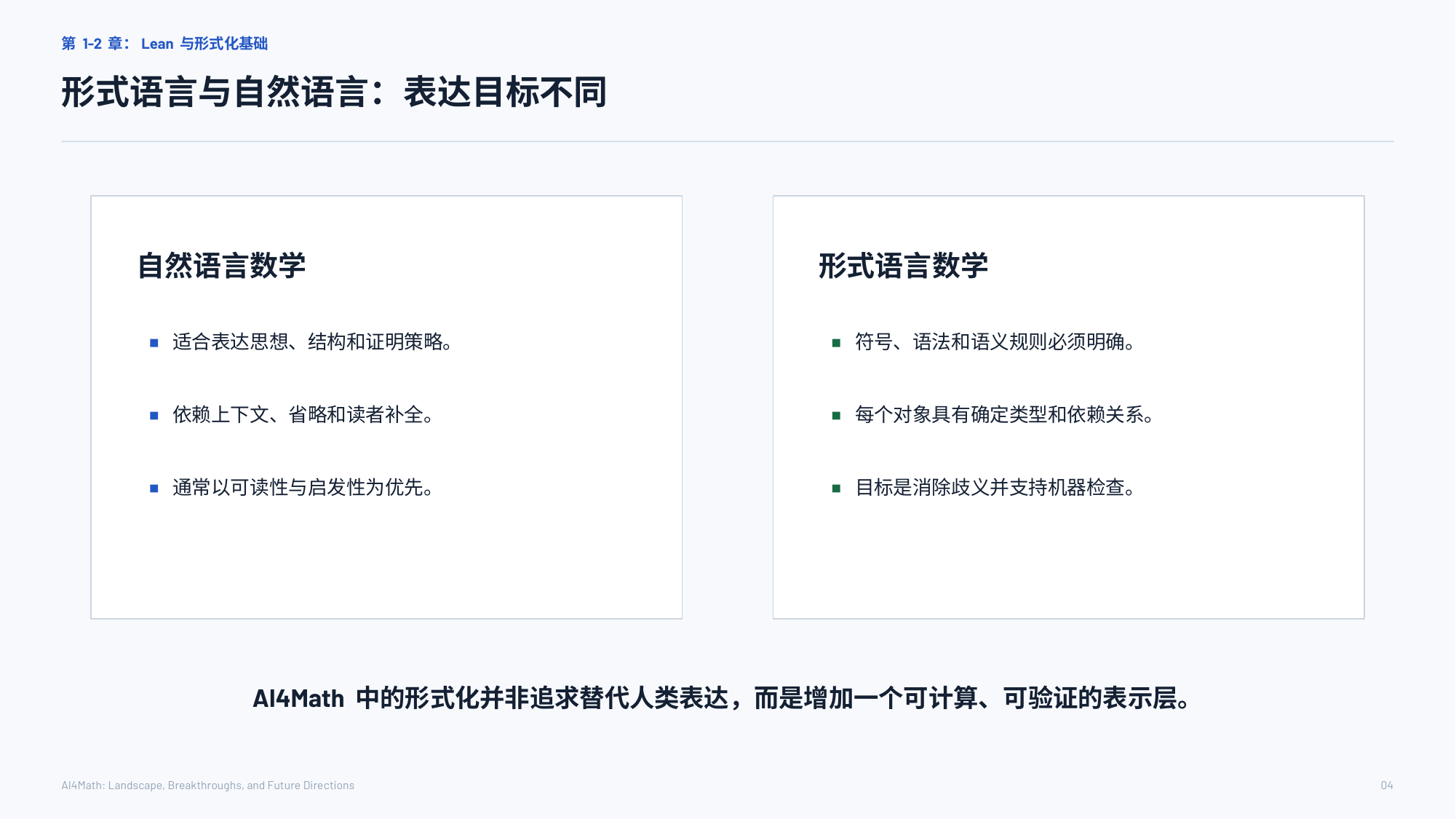

第 1-2 章：Lean 与形式化基础
形式语言与自然语言：表达目标不同

自然语言数学
形式语言数学
适合表达思想、结构和证明策略。
符号、语法和语义规则必须明确。

依赖上下文、省略和读者补全。
每个对象具有确定类型和依赖关系。

通常以可读性与启发性为优先。
目标是消除歧义并支持机器检查。

AI4Math 中的形式化并非追求替代人类表达，而是增加一个可计算、可验证的表示层。
AI4Math: Landscape, Breakthroughs, and Future Directions
04